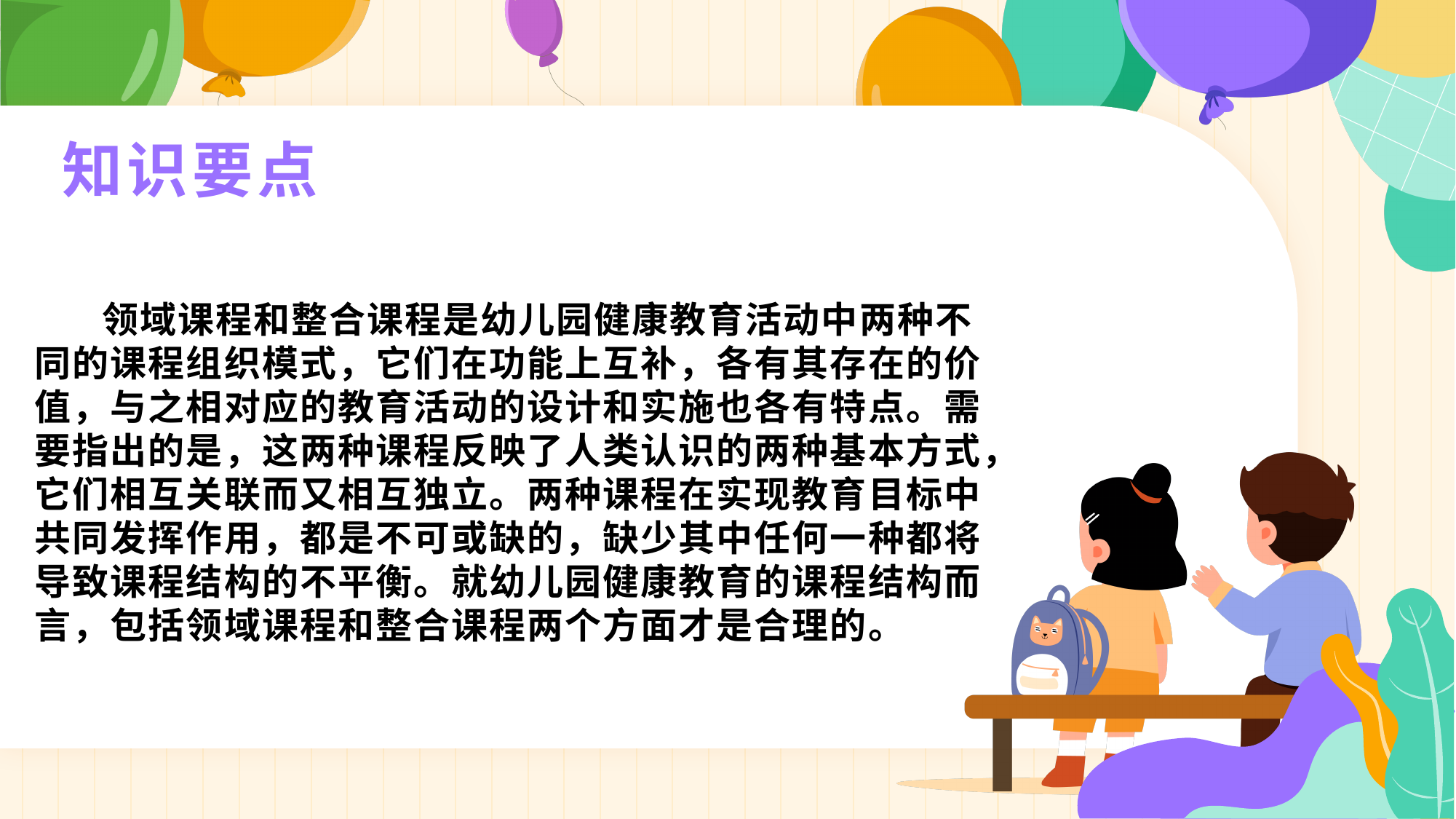

知识要点
      领域课程和整合课程是幼儿园健康教育活动中两种不同的课程组织模式，它们在功能上互补，各有其存在的价值，与之相对应的教育活动的设计和实施也各有特点。需要指出的是，这两种课程反映了人类认识的两种基本方式，它们相互关联而又相互独立。两种课程在实现教育目标中共同发挥作用，都是不可或缺的，缺少其中任何一种都将导致课程结构的不平衡。就幼儿园健康教育的课程结构而言，包括领域课程和整合课程两个方面才是合理的。